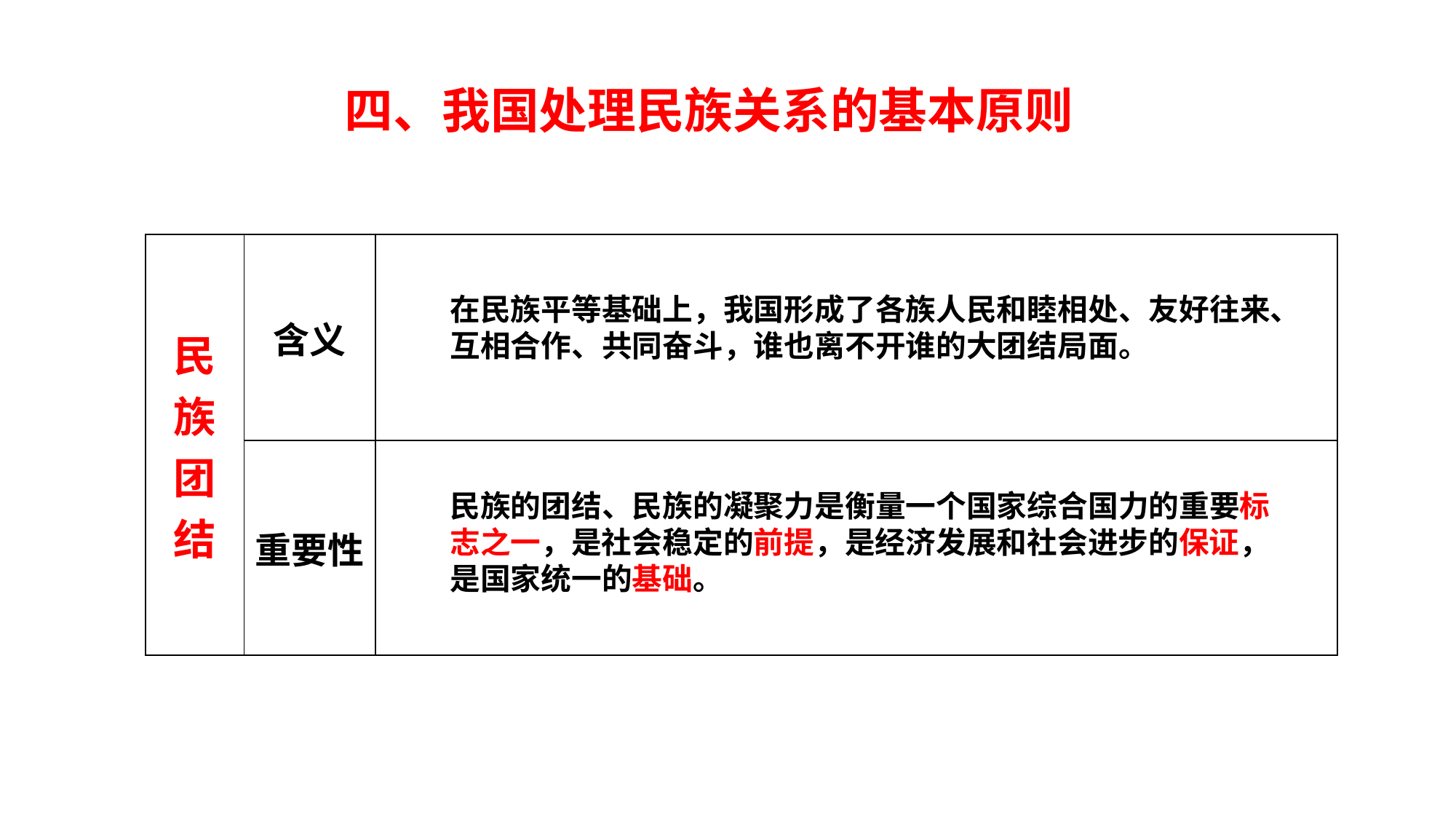

四、我国处理民族关系的基本原则
| 民族团结 | 含义 |  |
| --- | --- | --- |
|  | 重要性 |  |
在民族平等基础上，我国形成了各族人民和睦相处、友好往来、互相合作、共同奋斗，谁也离不开谁的大团结局面。
民族的团结、民族的凝聚力是衡量一个国家综合国力的重要标志之一，是社会稳定的前提，是经济发展和社会进步的保证，是国家统一的基础。